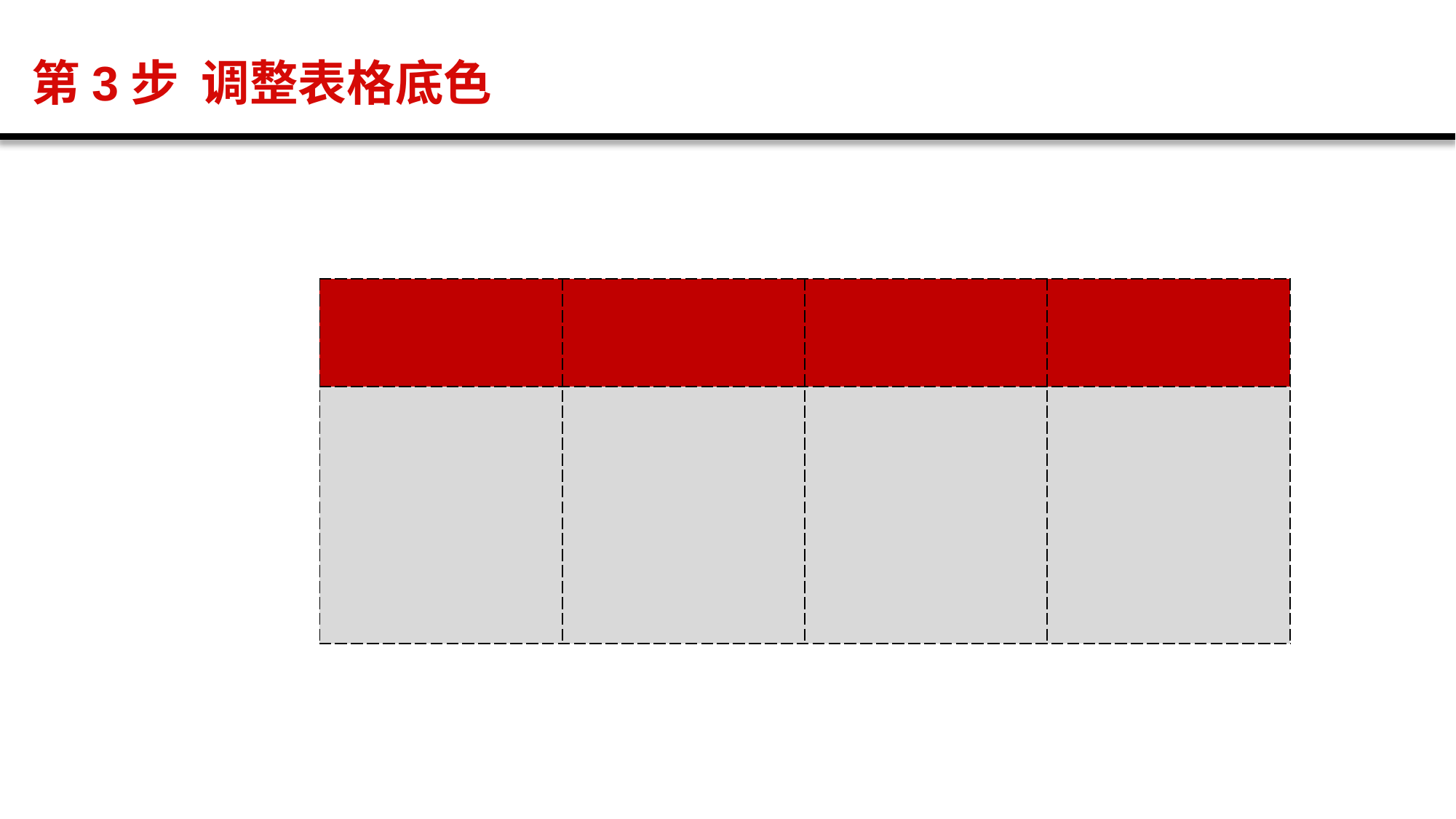

第3步  调整表格底色
|  |  |  |  |
| --- | --- | --- | --- |
|  |  |  |  |